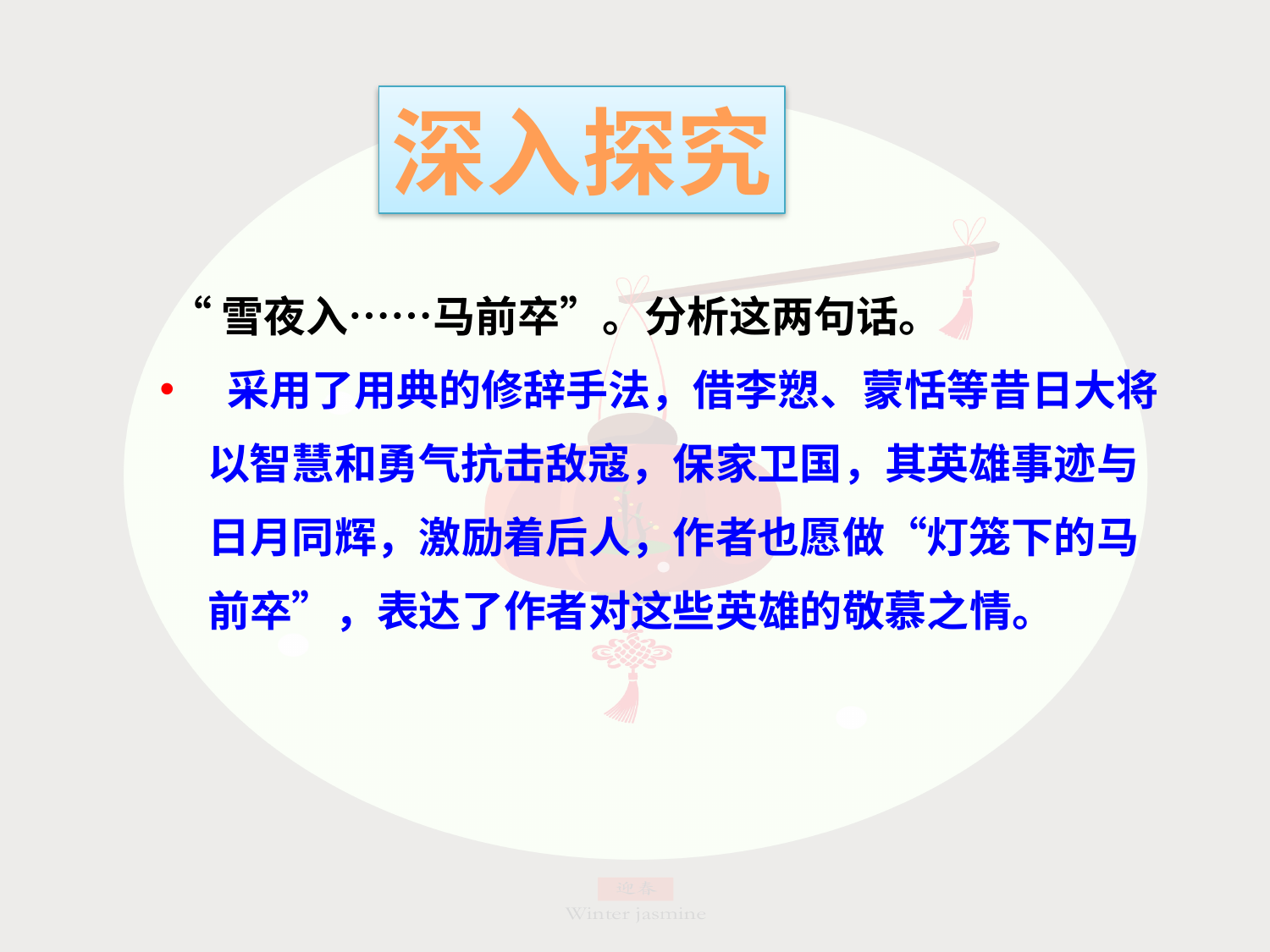

深入探究
 “雪夜入……马前卒”。分析这两句话。
 采用了用典的修辞手法，借李愬、蒙恬等昔日大将以智慧和勇气抗击敌寇，保家卫国，其英雄事迹与日月同辉，激励着后人，作者也愿做“灯笼下的马前卒”，表达了作者对这些英雄的敬慕之情。